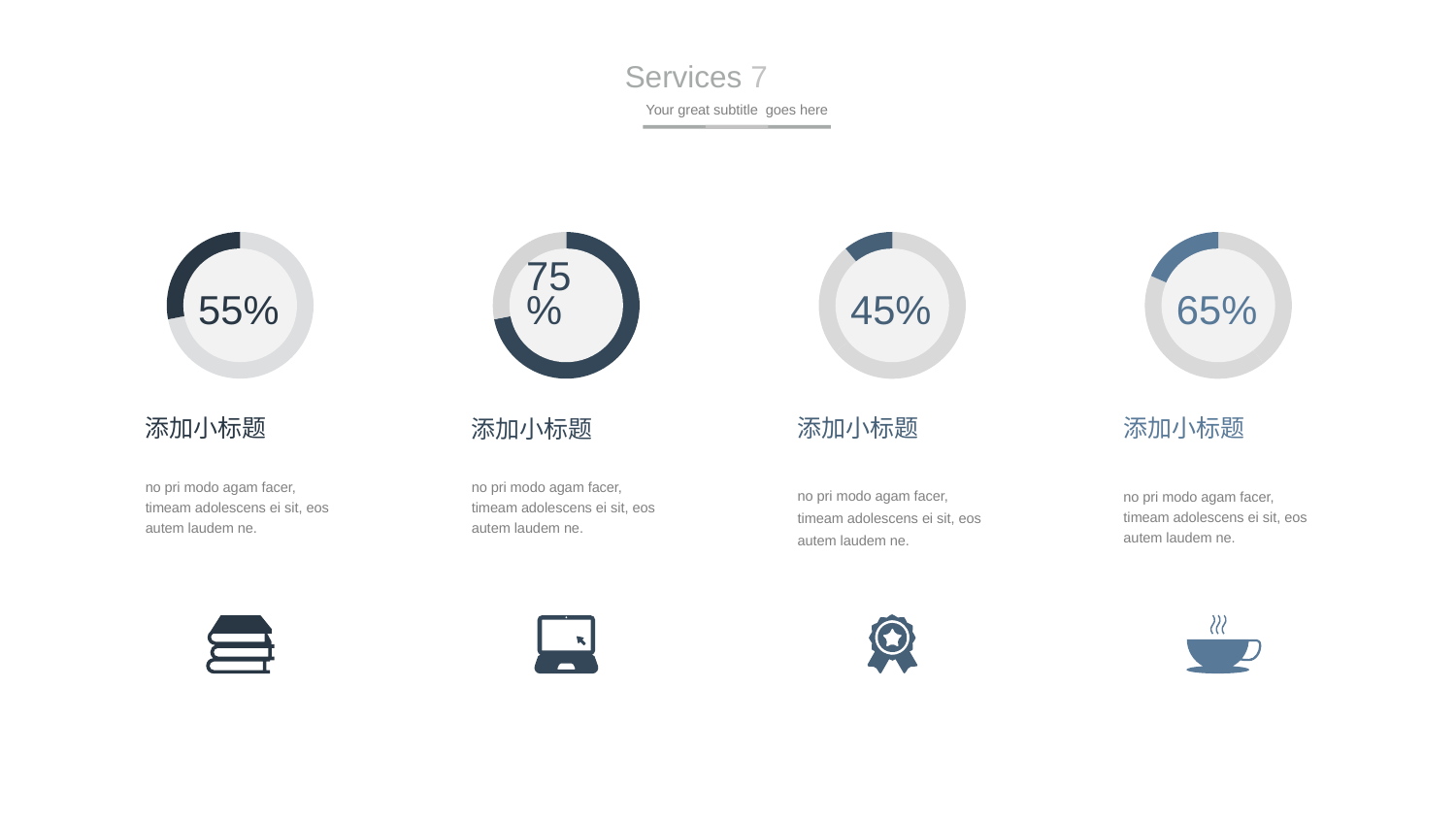

27
Services 7
Your great subtitle  goes here

### Chart:

| Category | Sales |
|---|---|
| 1st Qtr | 8.2 |
| 2nd Qtr | 3.2 |
| 0 | 0.0 |
| 0 | 0.0 |
55%

### Chart:

| Category | Sales |
|---|---|
| 1st Qtr | 8.2 |
| 2nd Qtr | 3.2 |
| 3rd Qtr | 1.4 |
45%

### Chart:

| Category | Sales |
|---|---|
| 1st Qtr | 3.0 |
| 2nd Qtr | 3.2 |
| 3rd Qtr | 1.4 |
65%

### Chart:

| Category | Sales |
|---|---|
| 1st Qtr | 8.2 |
| 2nd Qtr | 3.2 |
| 0 | 0.0 |
| 0 | 0.0 |
75%
添加小标题
no pri modo agam facer, timeam adolescens ei sit, eos autem laudem ne.
添加小标题
no pri modo agam facer, timeam adolescens ei sit, eos autem laudem ne.
添加小标题
no pri modo agam facer, timeam adolescens ei sit, eos autem laudem ne.
添加小标题
no pri modo agam facer, timeam adolescens ei sit, eos autem laudem ne.